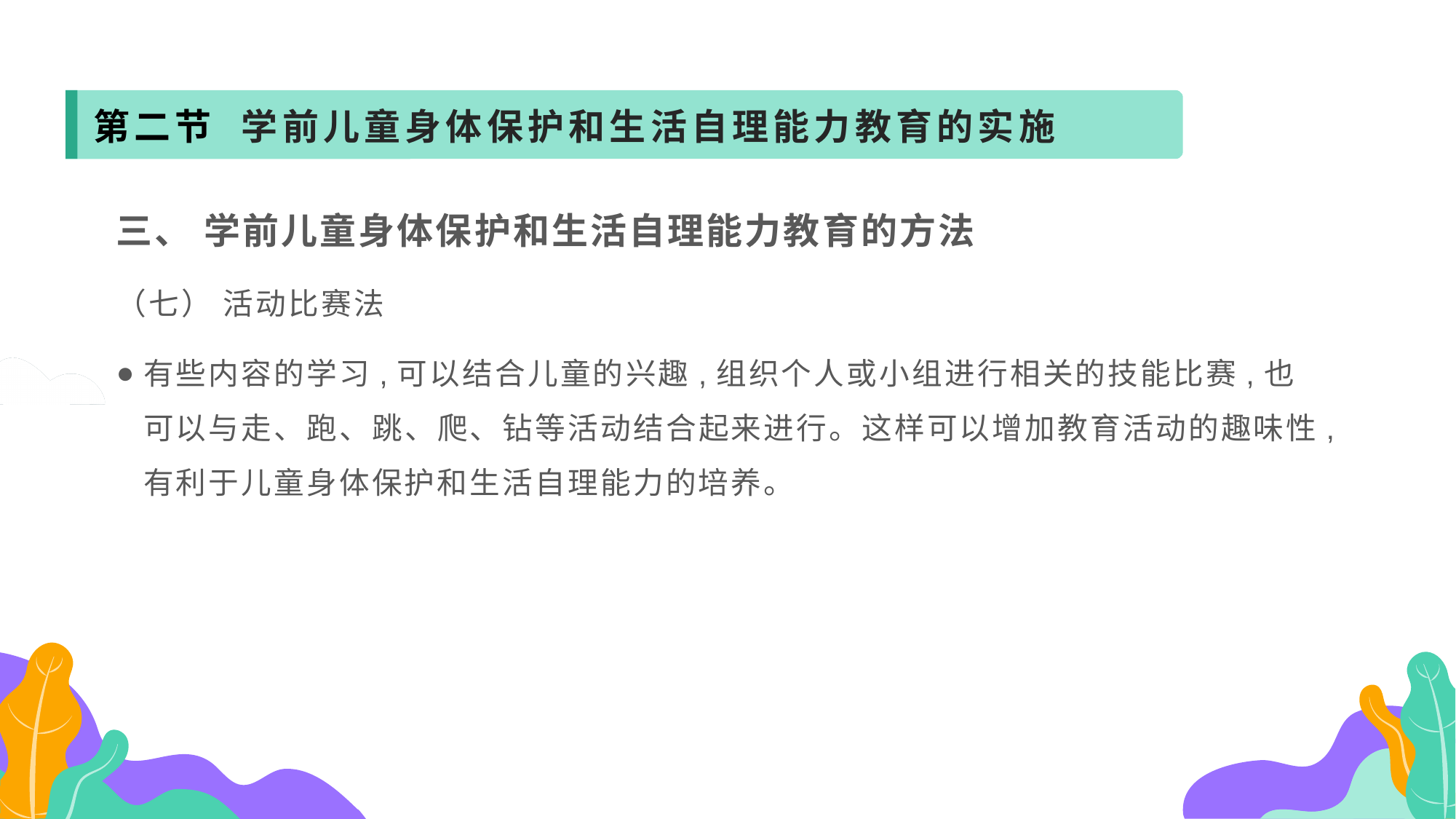

第二节  学前儿童身体保护和生活自理能力教育的实施
三、 学前儿童身体保护和生活自理能力教育的方法
（七） 活动比赛法
有些内容的学习,可以结合儿童的兴趣,组织个人或小组进行相关的技能比赛,也可以与走、跑、跳、爬、钻等活动结合起来进行。这样可以增加教育活动的趣味性,有利于儿童身体保护和生活自理能力的培养。